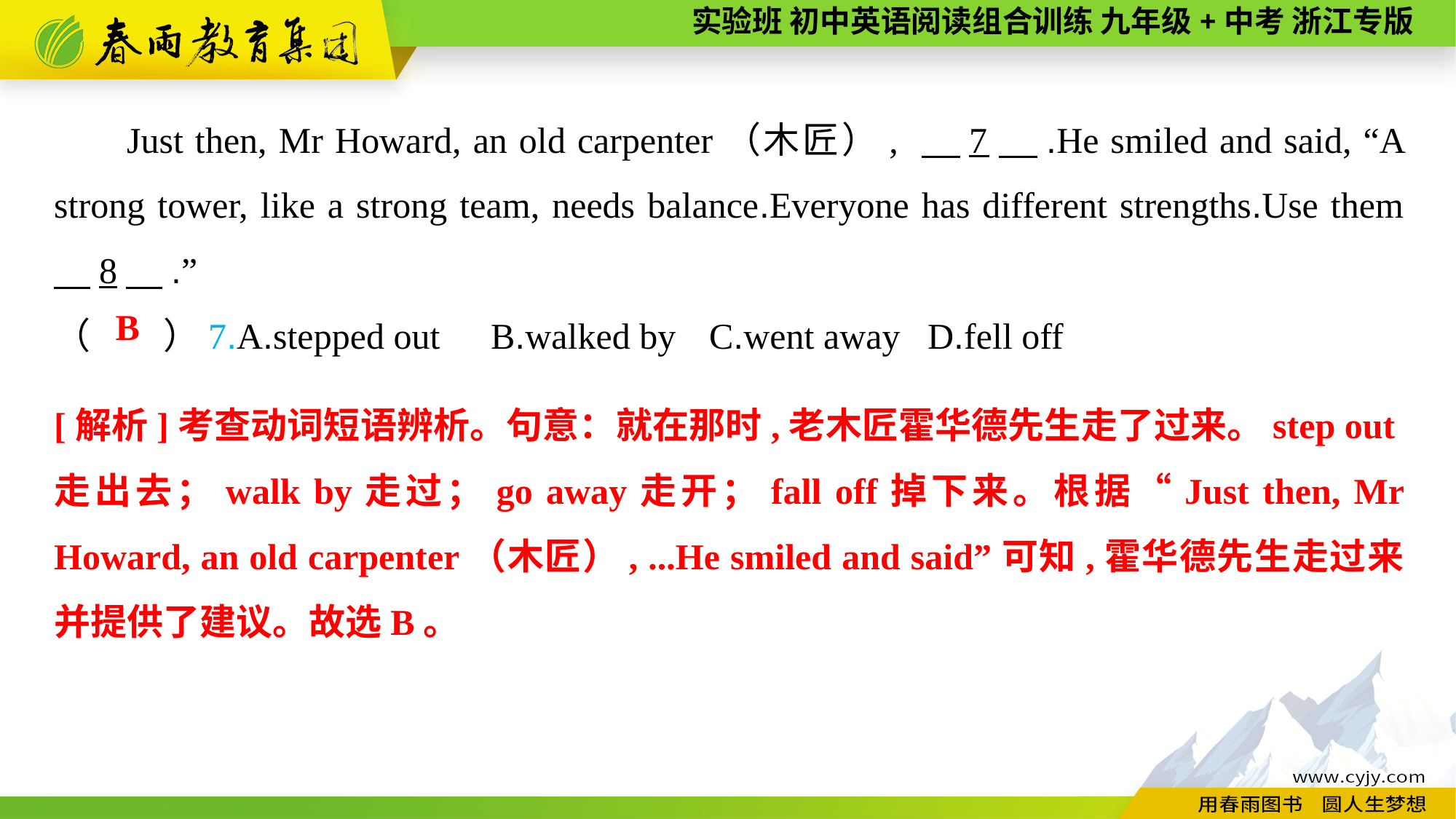

Just then, Mr Howard, an old carpenter（木匠）, 　7　.He smiled and said, “A strong tower, like a strong team, needs balance.Everyone has different strengths.Use them 　8　.”
（　　）7.A.stepped out	B.walked by	C.went away	D.fell off
B
[解析]考查动词短语辨析。句意：就在那时,老木匠霍华德先生走了过来。step out走出去；walk by走过；go away走开；fall off掉下来。根据“Just then, Mr Howard, an old carpenter（木匠）, ...He smiled and said”可知,霍华德先生走过来并提供了建议。故选B。